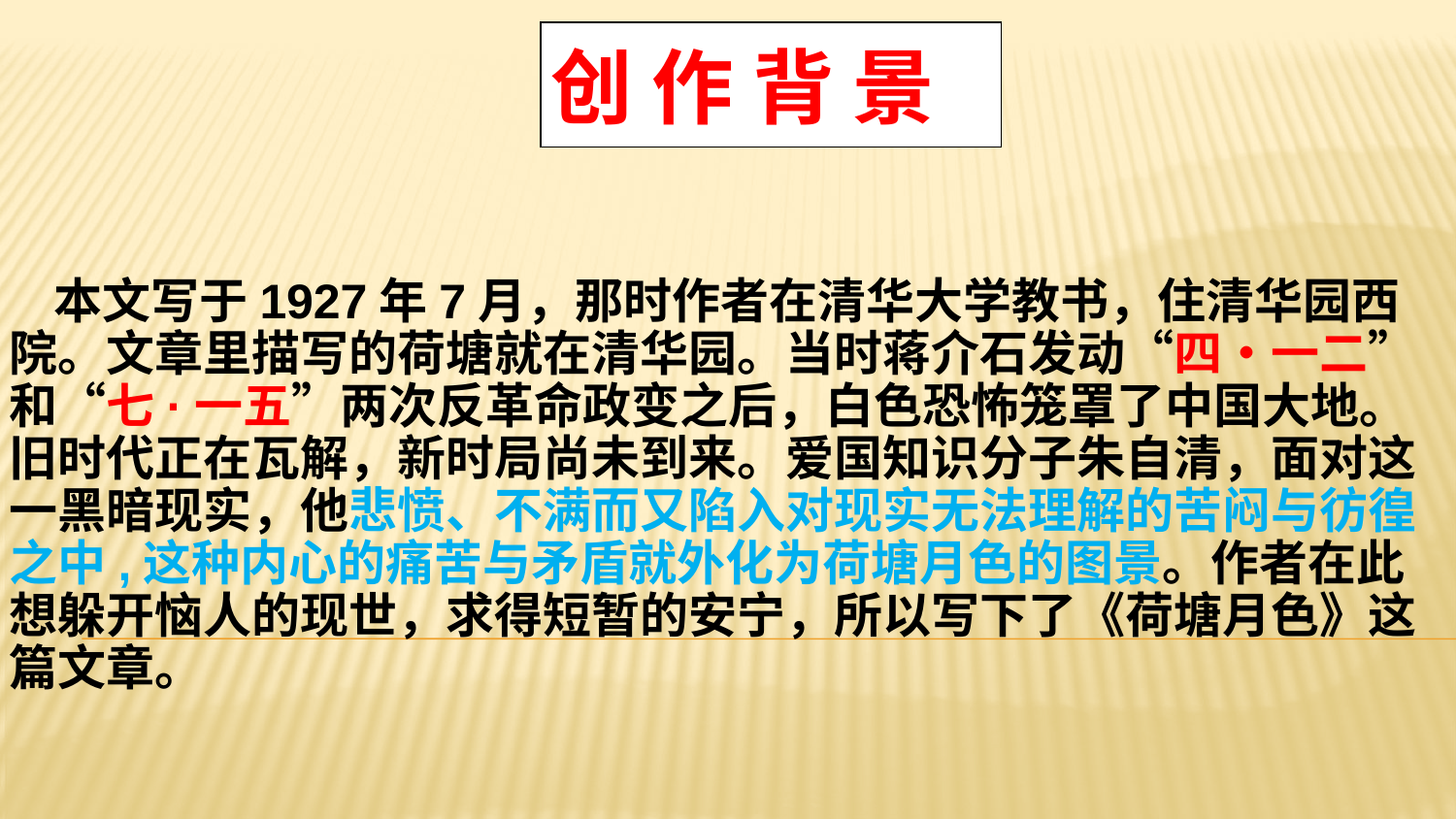

创 作 背 景
# 本文写于1927年7月，那时作者在清华大学教书，住清华园西院。文章里描写的荷塘就在清华园。当时蒋介石发动“四•一二”和“七·一五”两次反革命政变之后，白色恐怖笼罩了中国大地。旧时代正在瓦解，新时局尚未到来。爱国知识分子朱自清，面对这一黑暗现实，他悲愤、不满而又陷入对现实无法理解的苦闷与彷徨之中,这种内心的痛苦与矛盾就外化为荷塘月色的图景。作者在此想躲开恼人的现世，求得短暂的安宁，所以写下了《荷塘月色》这篇文章。